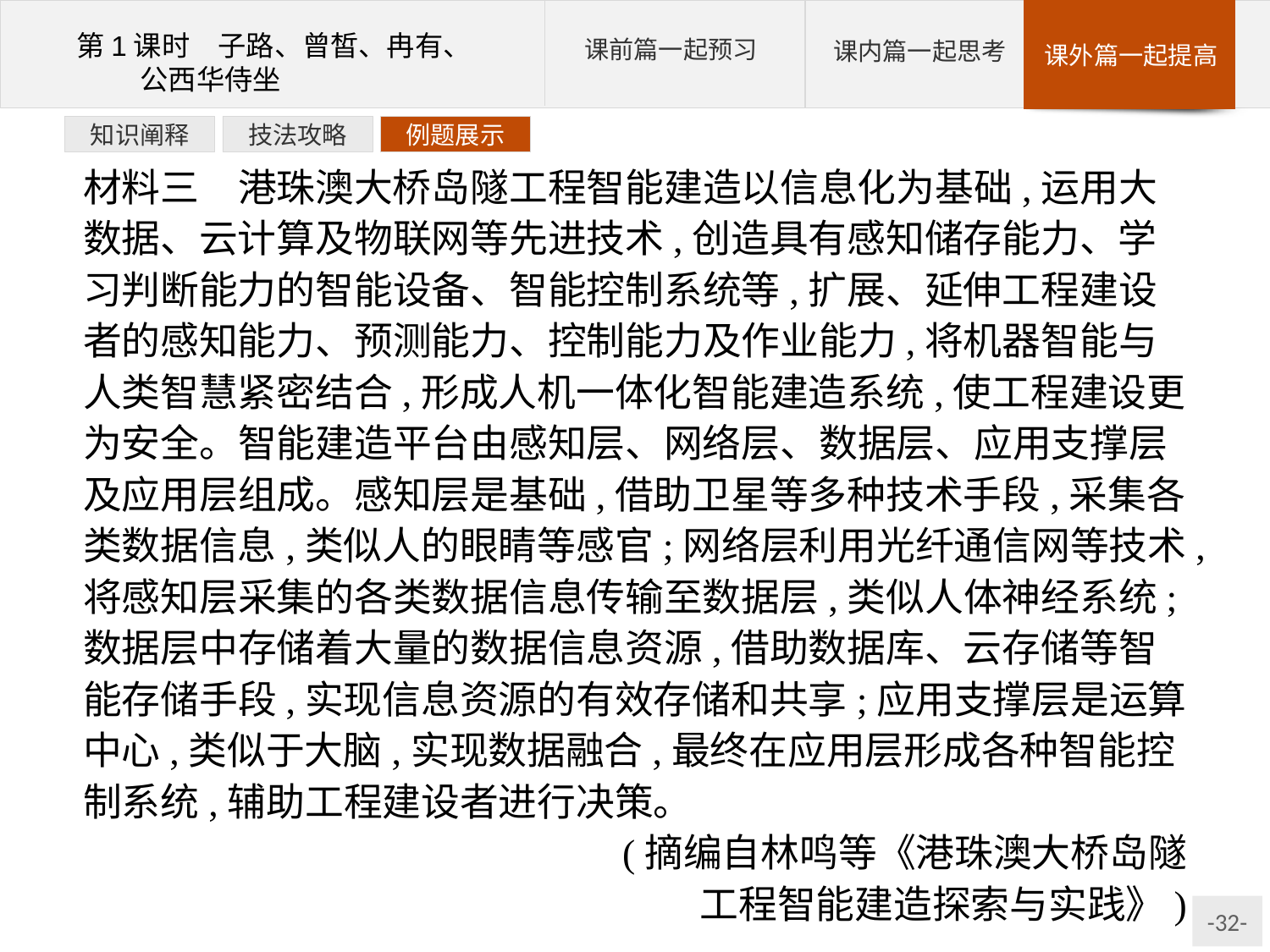

例题展示
技法攻略
知识阐释
材料三　港珠澳大桥岛隧工程智能建造以信息化为基础,运用大数据、云计算及物联网等先进技术,创造具有感知储存能力、学习判断能力的智能设备、智能控制系统等,扩展、延伸工程建设者的感知能力、预测能力、控制能力及作业能力,将机器智能与人类智慧紧密结合,形成人机一体化智能建造系统,使工程建设更为安全。智能建造平台由感知层、网络层、数据层、应用支撑层及应用层组成。感知层是基础,借助卫星等多种技术手段,采集各类数据信息,类似人的眼睛等感官;网络层利用光纤通信网等技术,将感知层采集的各类数据信息传输至数据层,类似人体神经系统;数据层中存储着大量的数据信息资源,借助数据库、云存储等智能存储手段,实现信息资源的有效存储和共享;应用支撑层是运算中心,类似于大脑,实现数据融合,最终在应用层形成各种智能控制系统,辅助工程建设者进行决策。
(摘编自林鸣等《港珠澳大桥岛隧
工程智能建造探索与实践》)